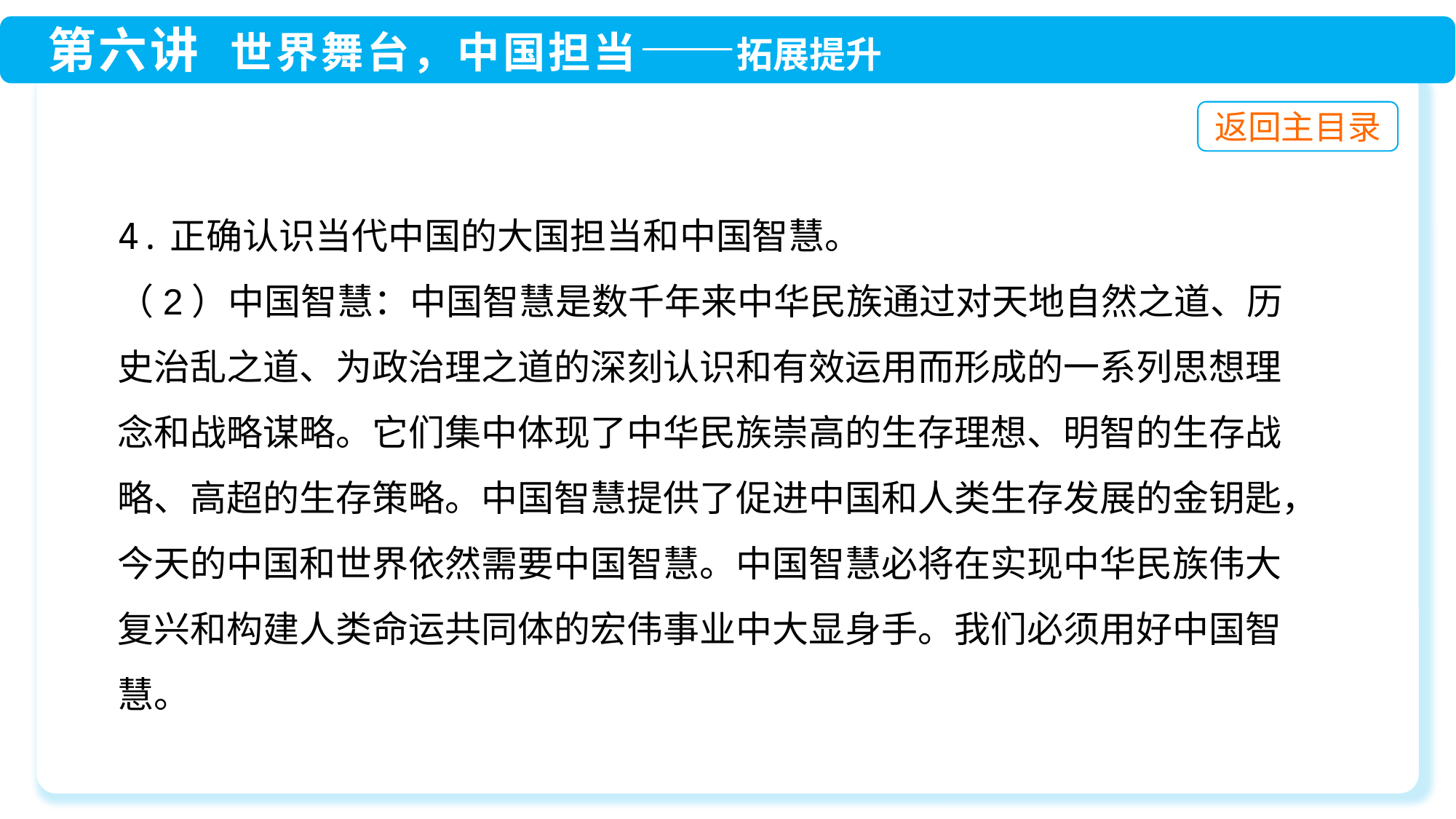

4.正确认识当代中国的大国担当和中国智慧。
（2）中国智慧：中国智慧是数千年来中华民族通过对天地自然之道、历史治乱之道、为政治理之道的深刻认识和有效运用而形成的一系列思想理念和战略谋略。它们集中体现了中华民族崇高的生存理想、明智的生存战略、高超的生存策略。中国智慧提供了促进中国和人类生存发展的金钥匙，今天的中国和世界依然需要中国智慧。中国智慧必将在实现中华民族伟大复兴和构建人类命运共同体的宏伟事业中大显身手。我们必须用好中国智慧。